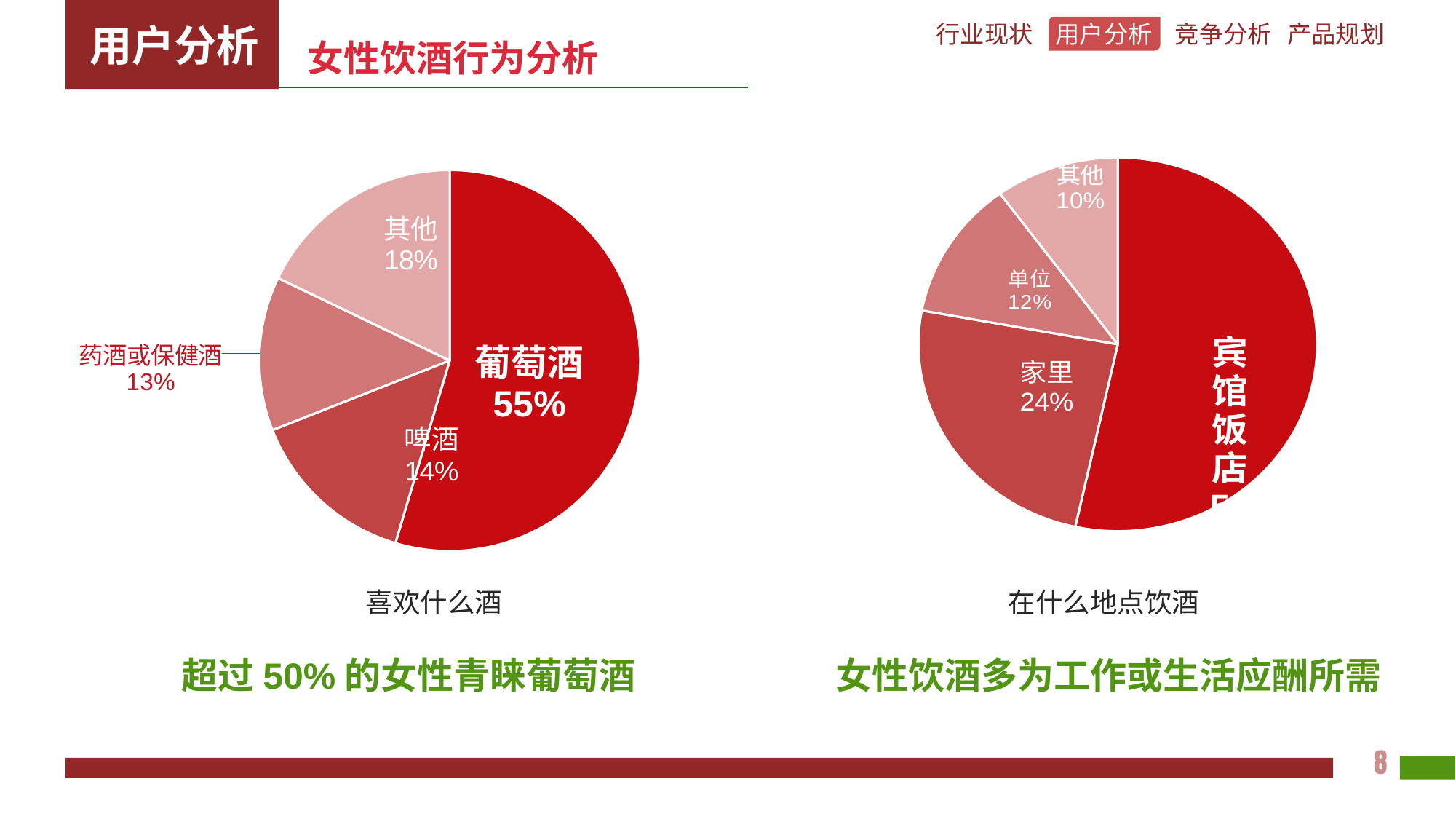

女性饮酒行为分析

### Chart

| Category | 销售额 |
|---|---|
| 宾馆饭店 | 382.0 |
| 家里 | 175.0 |
| 单位 | 86.0 |
| 其他 | 72.0 |

### Chart

| Category | 销售额 |
|---|---|
| 葡萄酒 | 397.0 |
| 啤酒 | 105.0 |
| 药酒或保健酒 | 95.0 |
| 其他 | 130.0 |
喜欢什么酒
在什么地点饮酒
女性饮酒多为工作或生活应酬所需
超过50%的女性青睐葡萄酒
8